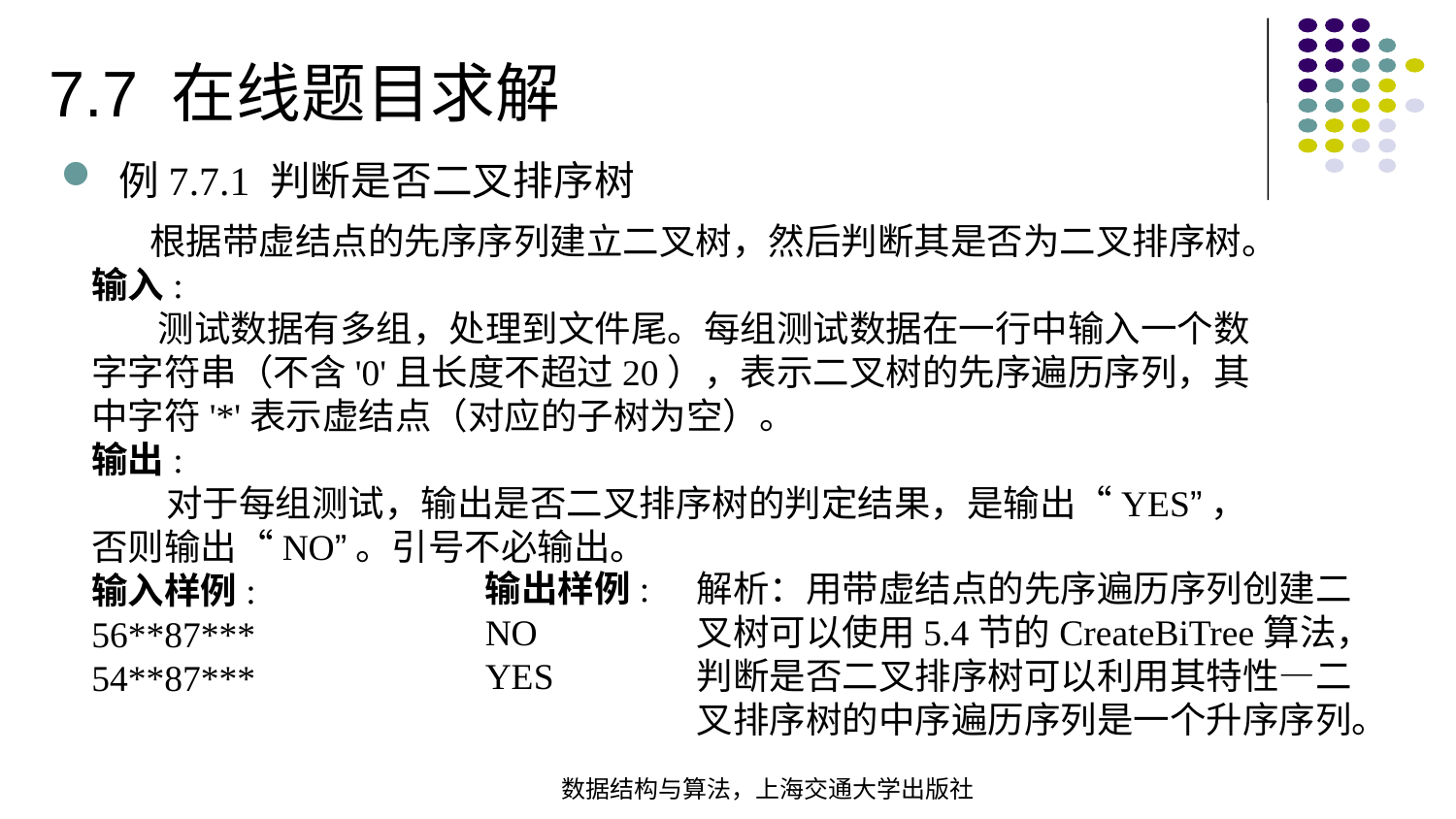

7.7 在线题目求解
例7.7.1 判断是否二叉排序树
      根据带虚结点的先序序列建立二叉树，然后判断其是否为二叉排序树。
输入:
       测试数据有多组，处理到文件尾。每组测试数据在一行中输入一个数字字符串（不含'0'且长度不超过20），表示二叉树的先序遍历序列，其中字符'*'表示虚结点（对应的子树为空）。
输出:
        对于每组测试，输出是否二叉排序树的判定结果，是输出“YES”，否则输出“NO”。引号不必输出。
输入样例:
56**87***
54**87***
输出样例:
NO
YES
解析：用带虚结点的先序遍历序列创建二叉树可以使用5.4节的CreateBiTree算法，判断是否二叉排序树可以利用其特性—二叉排序树的中序遍历序列是一个升序序列。